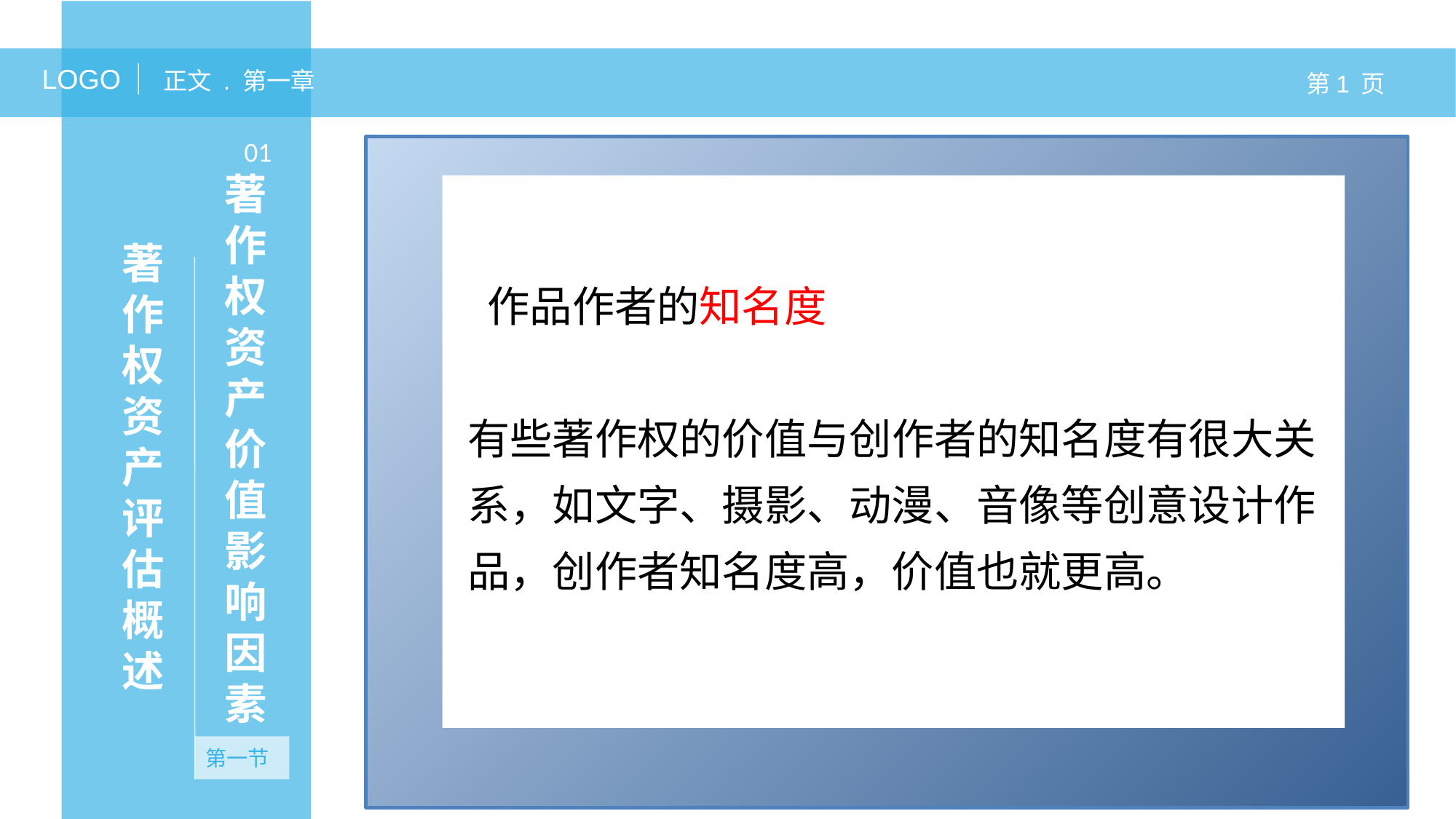

LOGO
正文 . 第一章

第1 页
01

著作权资产价值影响因素

著作权资产评估概述

 作品作者的知名度

有些著作权的价值与创作者的知名度有很大关系，如文字、摄影、动漫、音像等创意设计作品，创作者知名度高，价值也就更高。

第一节